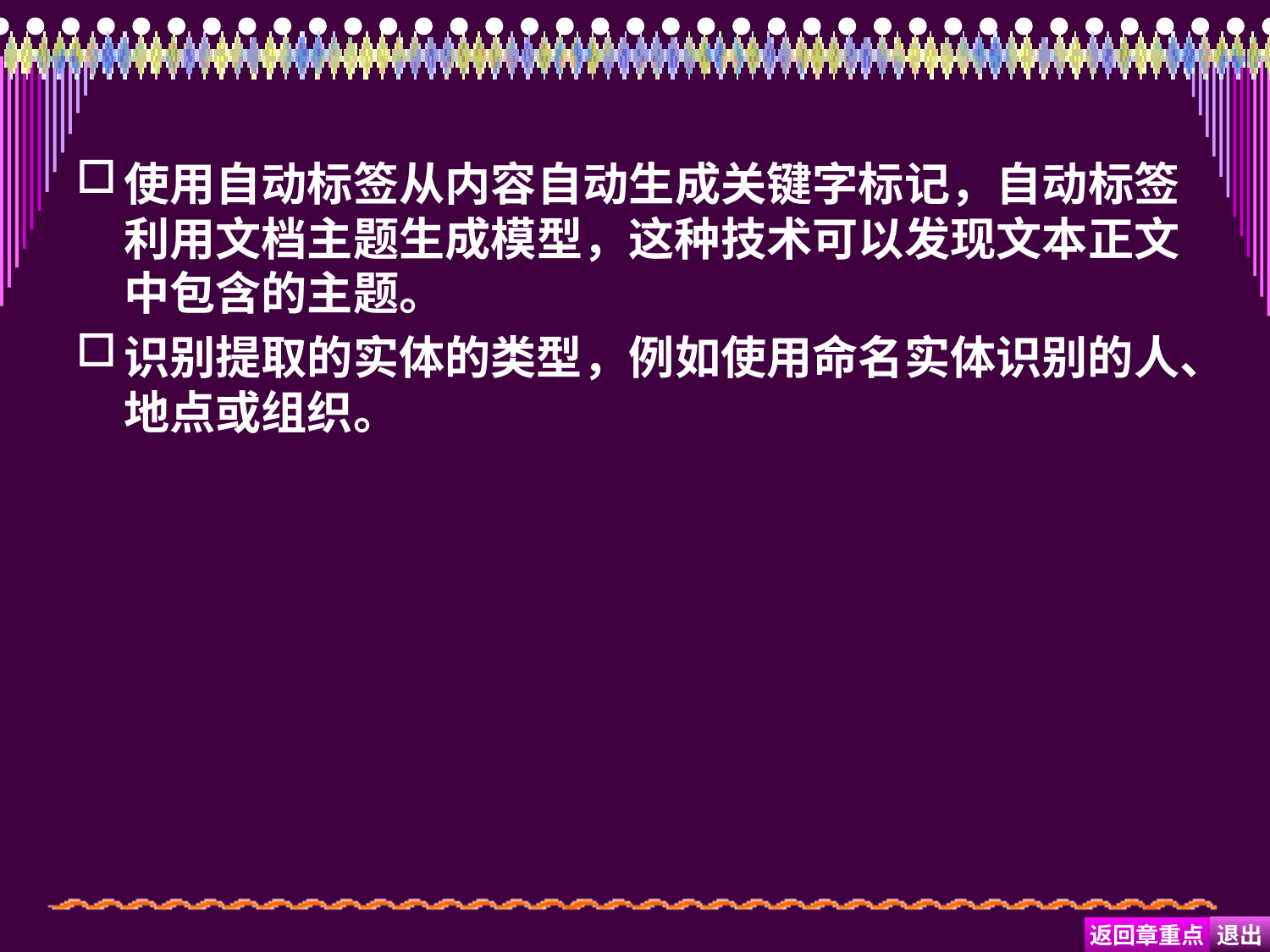

#
使用自动标签从内容自动生成关键字标记，自动标签利用文档主题生成模型，这种技术可以发现文本正文中包含的主题。
识别提取的实体的类型，例如使用命名实体识别的人、地点或组织。